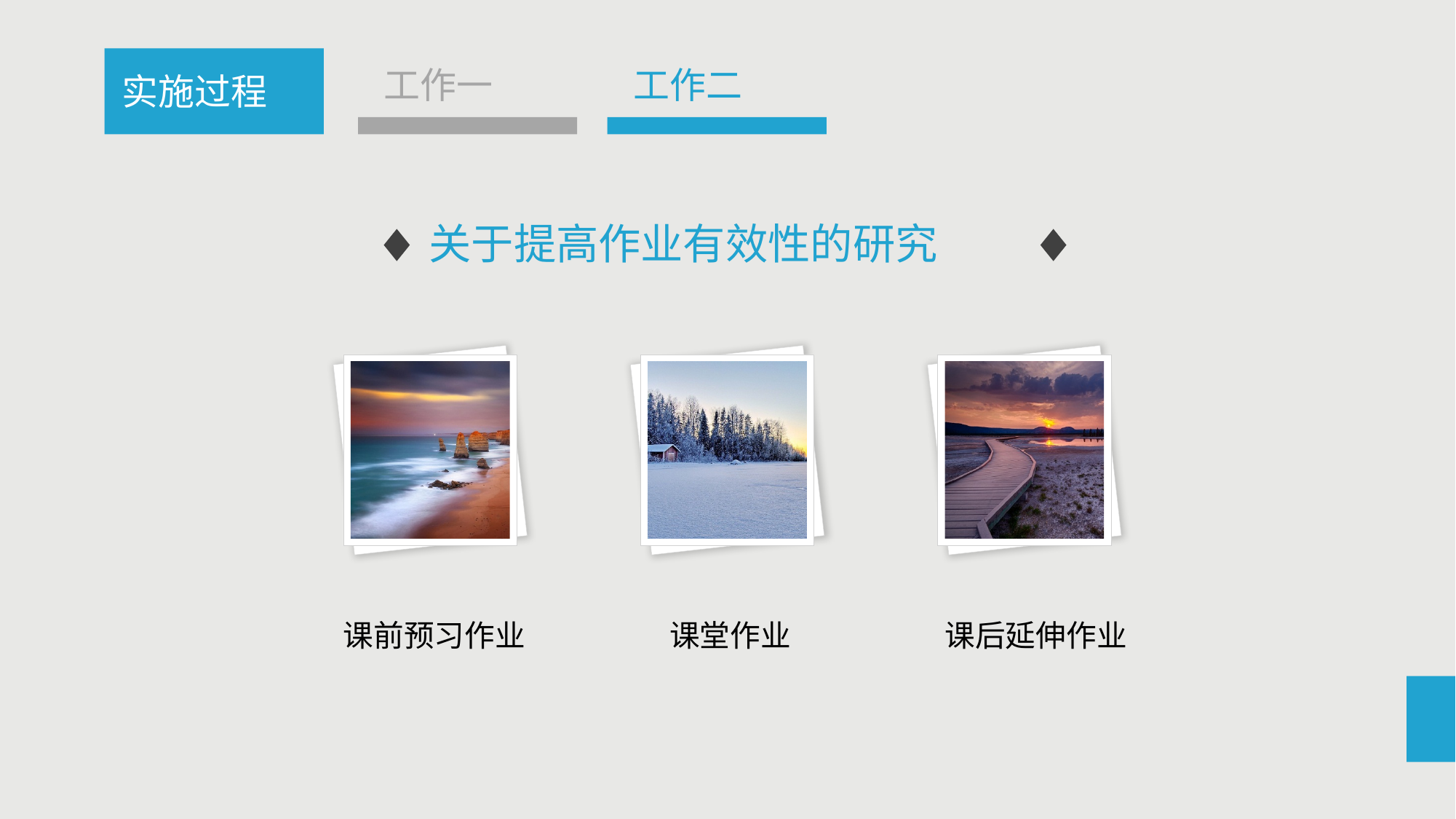

工作一

工作二
实施过程

关于提高作业有效性的研究

课前预习作业
课堂作业
课后延伸作业